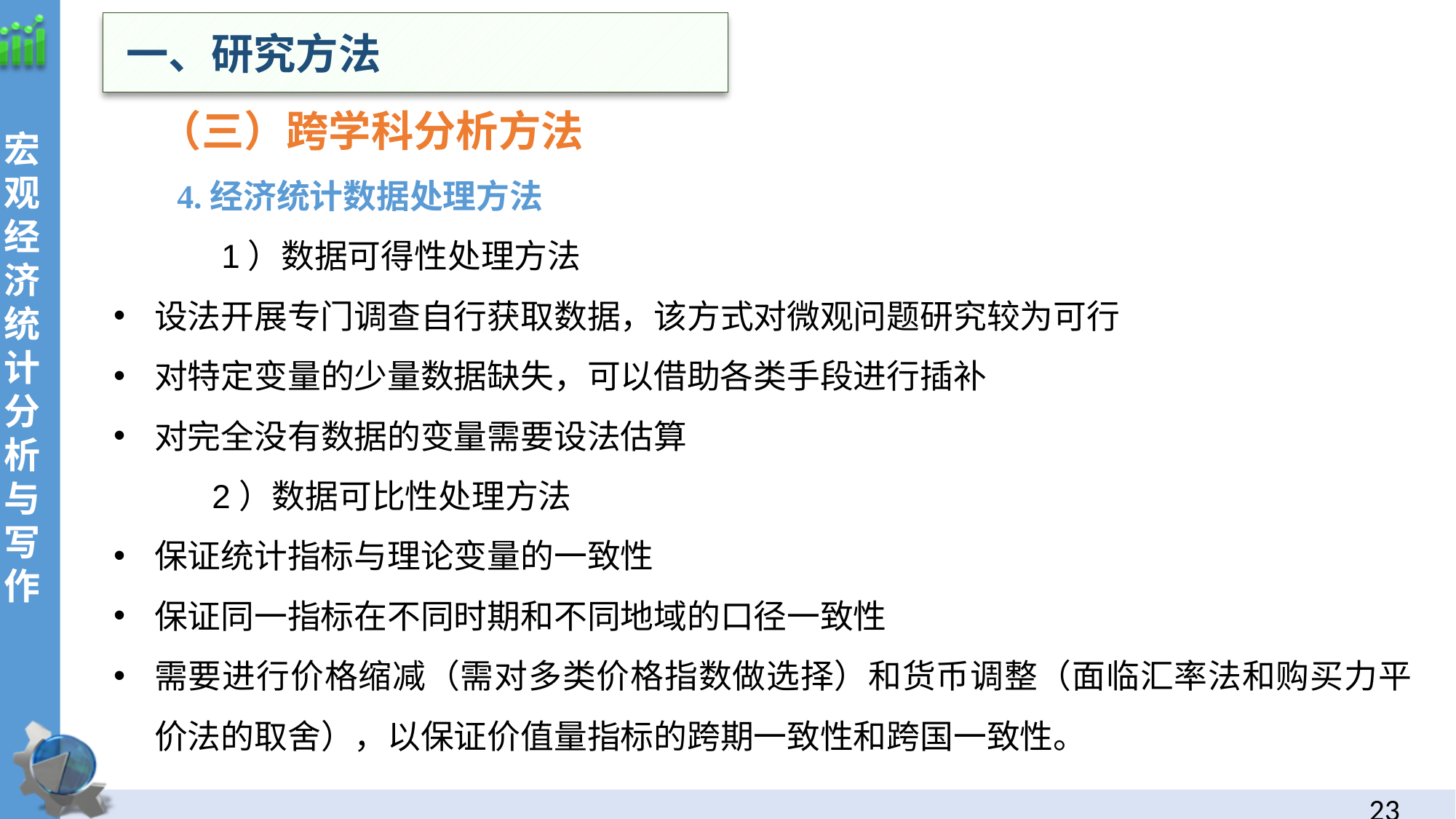

一、研究方法
 （三）跨学科分析方法
    4.经济统计数据处理方法
       1）数据可得性处理方法
设法开展专门调查自行获取数据，该方式对微观问题研究较为可行
对特定变量的少量数据缺失，可以借助各类手段进行插补
对完全没有数据的变量需要设法估算
      2）数据可比性处理方法
保证统计指标与理论变量的一致性
保证同一指标在不同时期和不同地域的口径一致性
需要进行价格缩减（需对多类价格指数做选择）和货币调整（面临汇率法和购买力平价法的取舍），以保证价值量指标的跨期一致性和跨国一致性。

23